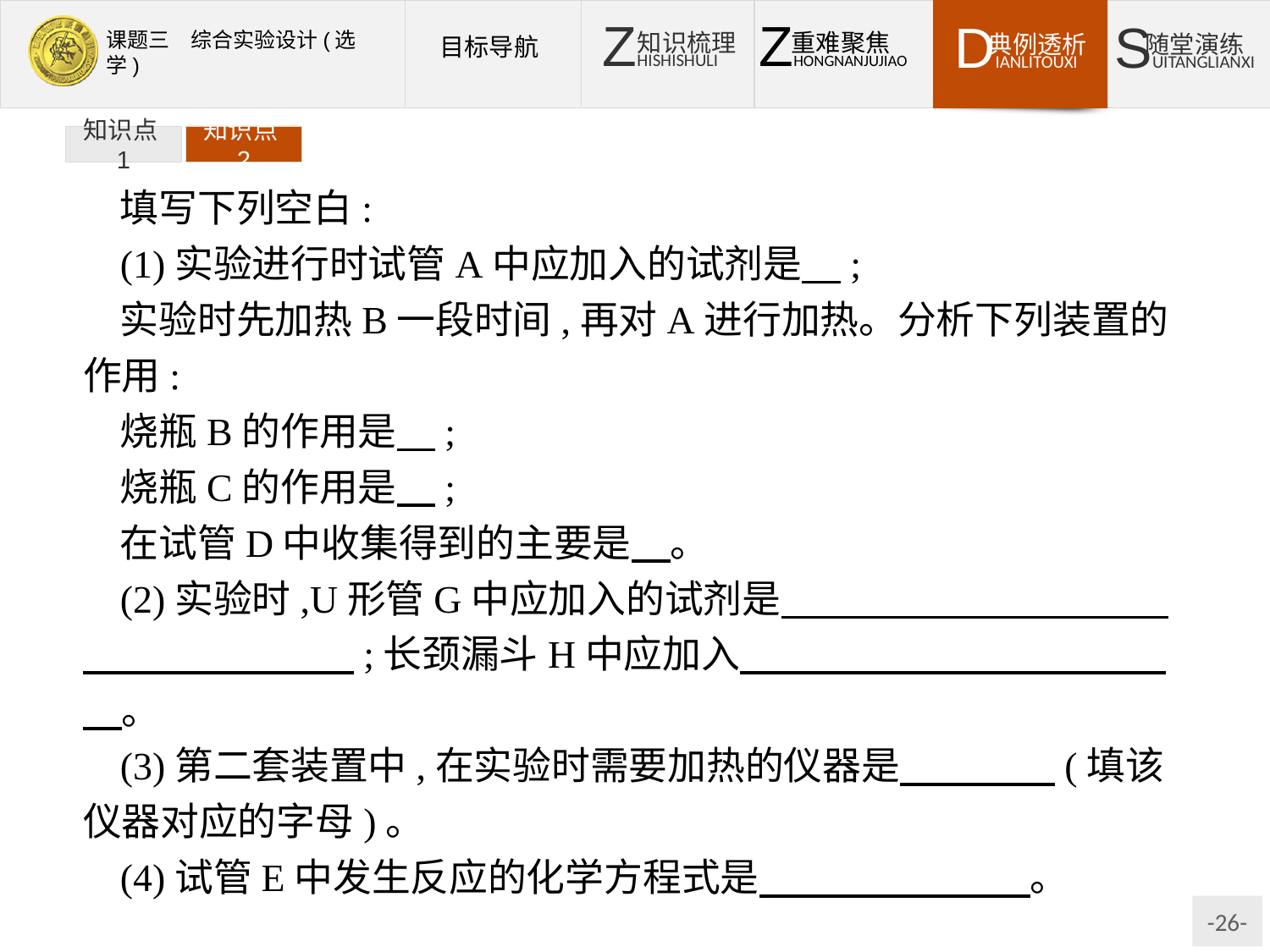

知识点1
知识点2
填写下列空白:
(1)实验进行时试管A中应加入的试剂是　;
实验时先加热B一段时间,再对A进行加热。分析下列装置的作用:
烧瓶B的作用是　;
烧瓶C的作用是　;
在试管D中收集得到的主要是　。
(2)实验时,U形管G中应加入的试剂是　　　　　　　　　　　　　　　　　;长颈漏斗H中应加入　　　　　　　　　　　　。
(3)第二套装置中,在实验时需要加热的仪器是　　　　(填该仪器对应的字母)。
(4)试管E中发生反应的化学方程式是　　　　　　　。